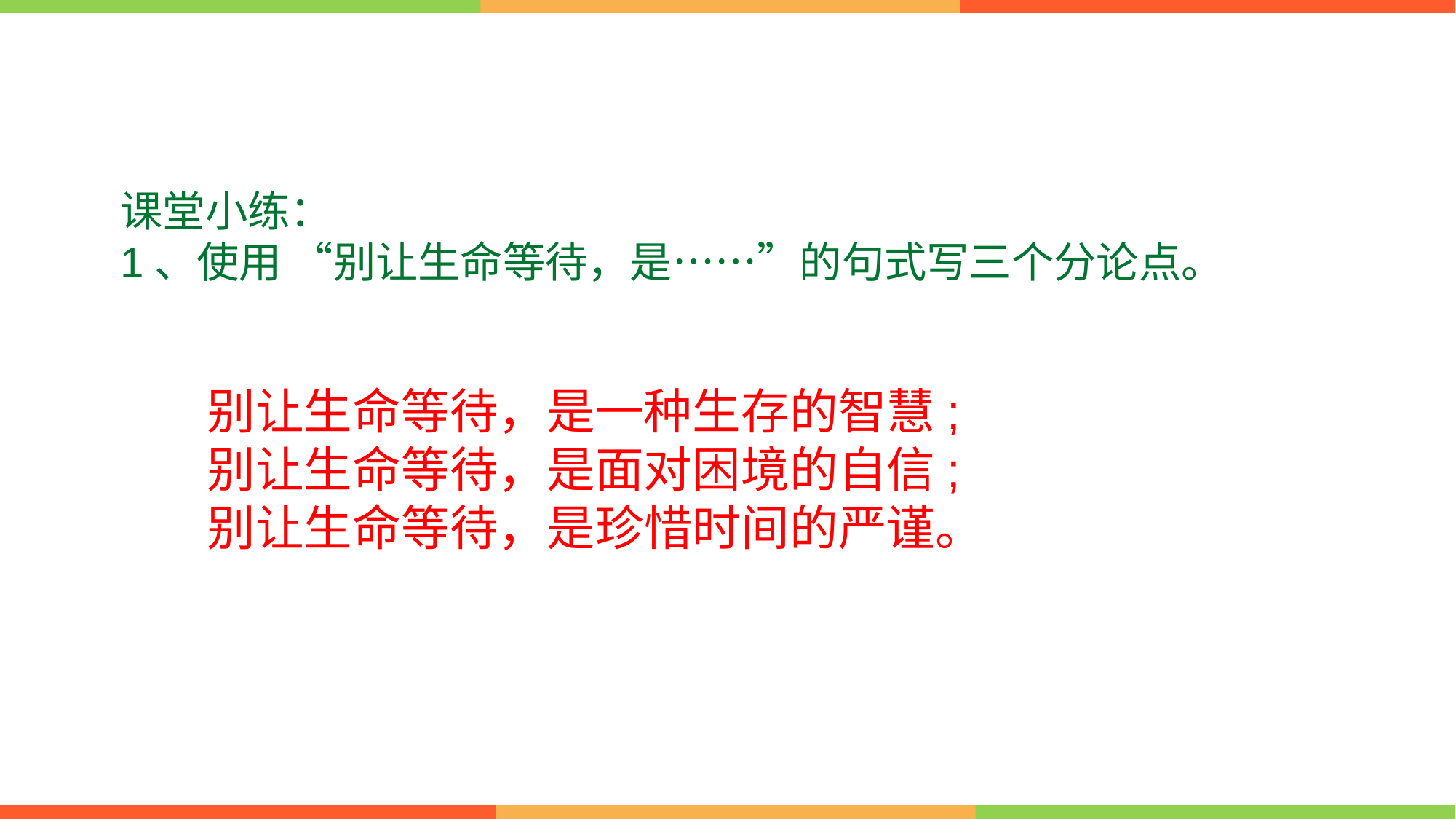

课堂小练：
1、使用 “别让生命等待，是……”的句式写三个分论点。
别让生命等待，是一种生存的智慧;
别让生命等待，是面对困境的自信;
别让生命等待，是珍惜时间的严谨。